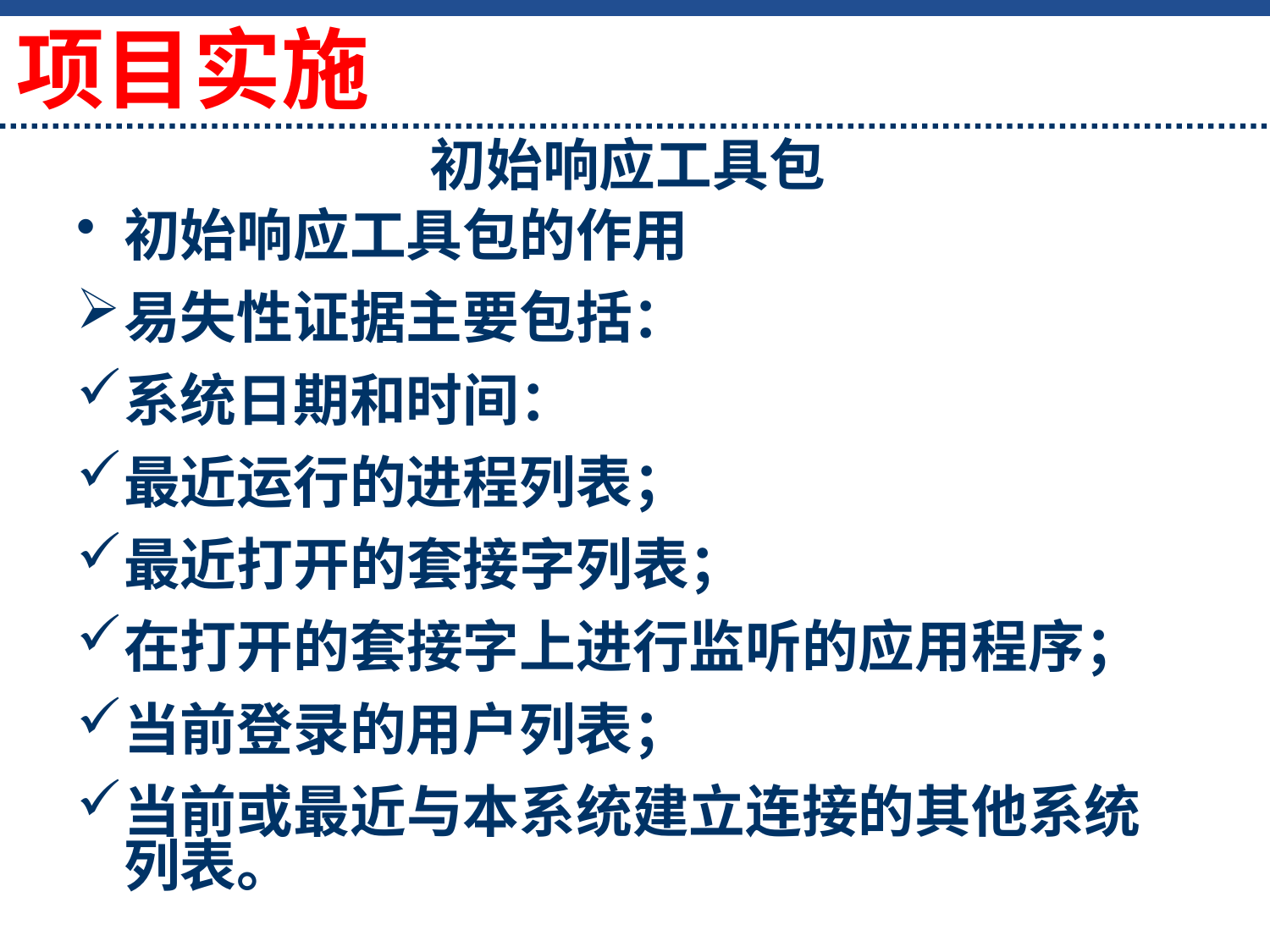

初始响应工具包
项目实施
初始响应工具包的作用
易失性证据主要包括：
系统日期和时间：
最近运行的进程列表；
最近打开的套接字列表；
在打开的套接字上进行监听的应用程序；
当前登录的用户列表；
当前或最近与本系统建立连接的其他系统列表。